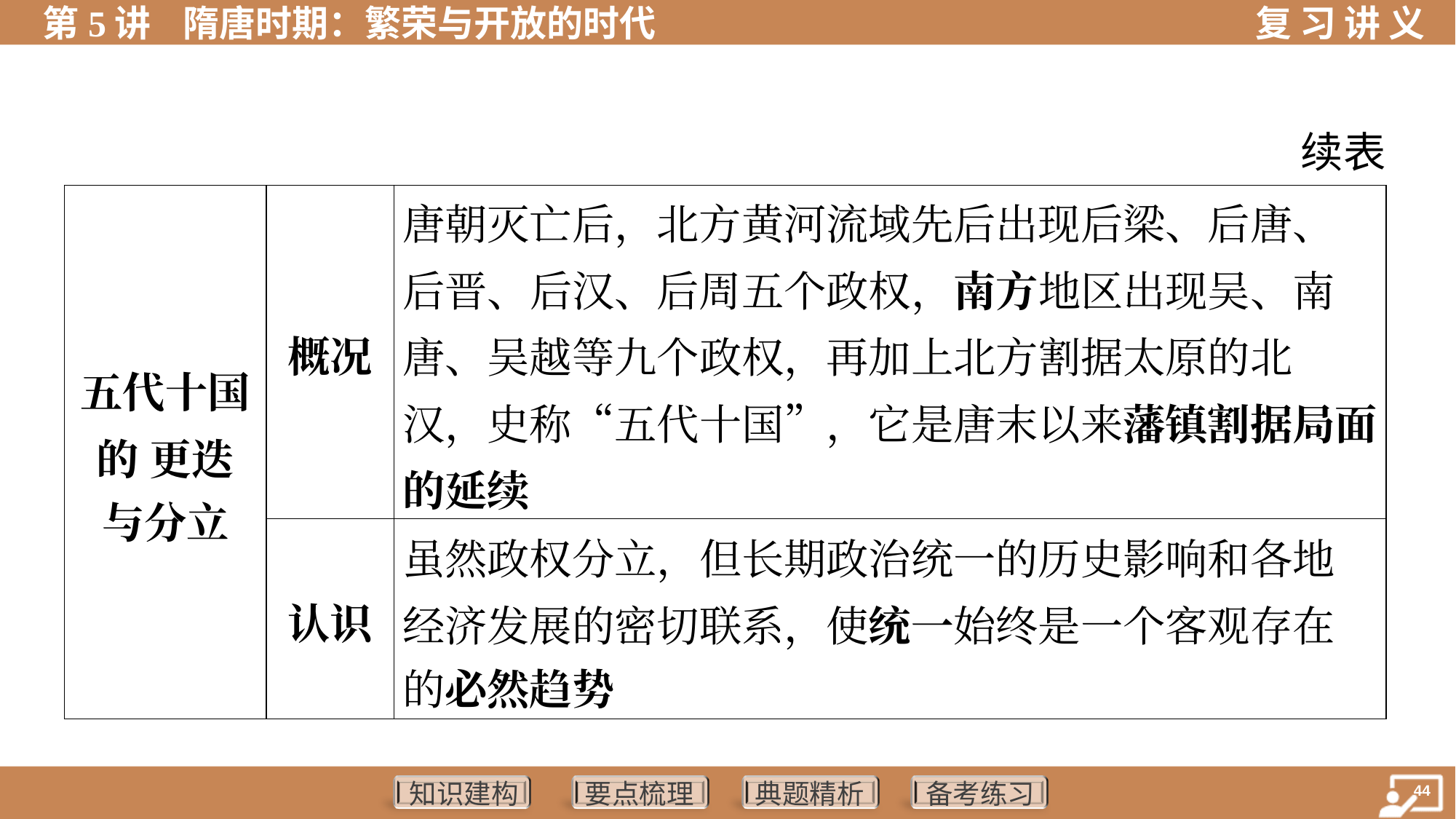

续表
| 五代十国 的 更迭 与分立 | 概况 | 唐朝灭亡后，北方黄河流域先后出现后梁、后唐、 后晋、后汉、后周五个政权，南方地区出现吴、南 唐、吴越等九个政权，再加上北方割据太原的北 汉，史称“五代十国”，它是唐末以来藩镇割据局面的延续 |
| --- | --- | --- |
|  | 认识 | 虽然政权分立，但长期政治统一的历史影响和各地 经济发展的密切联系，使统一始终是一个客观存在 的必然趋势 |